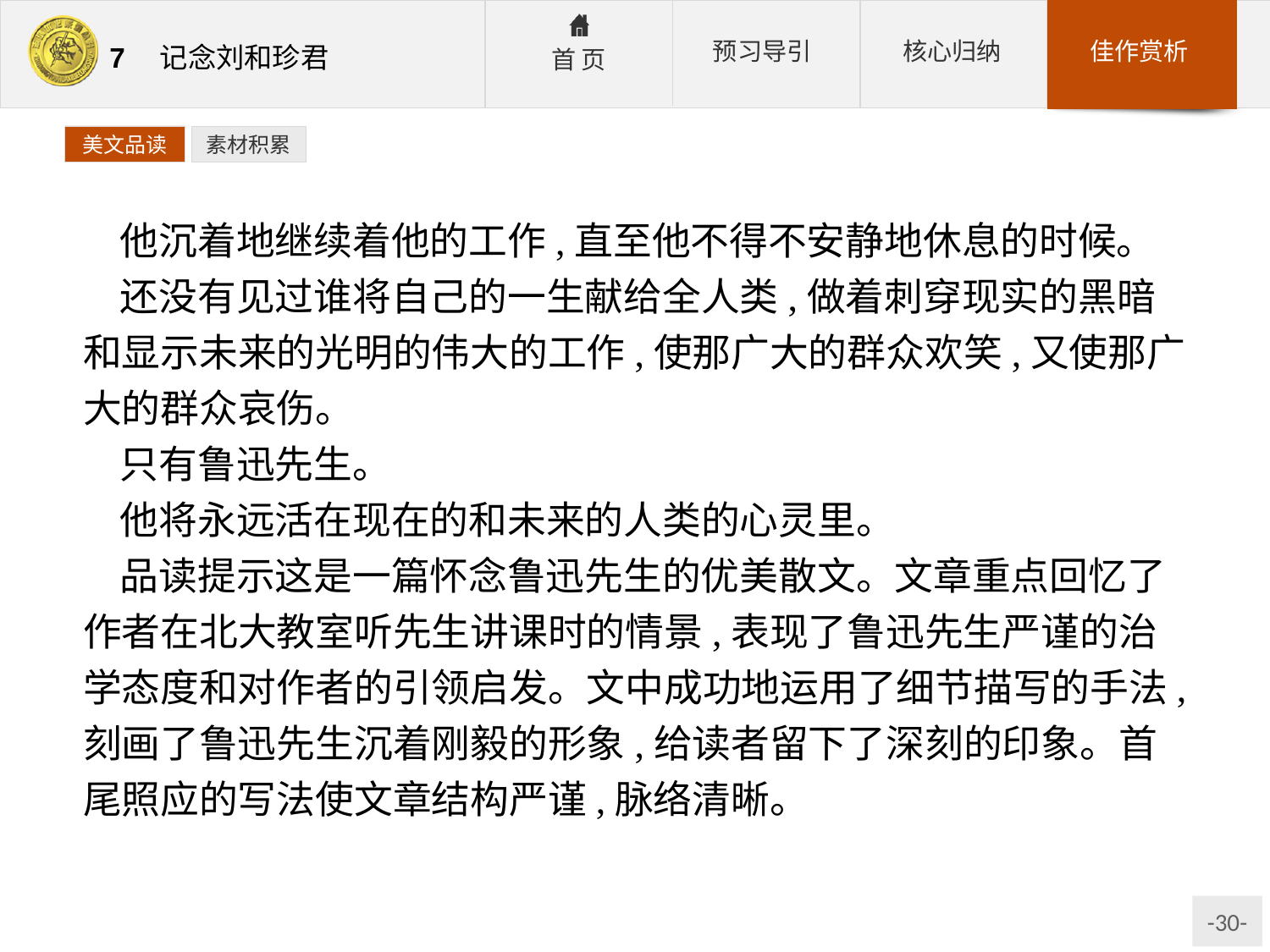

美文品读
素材积累
他沉着地继续着他的工作,直至他不得不安静地休息的时候。
还没有见过谁将自己的一生献给全人类,做着刺穿现实的黑暗和显示未来的光明的伟大的工作,使那广大的群众欢笑,又使那广大的群众哀伤。
只有鲁迅先生。
他将永远活在现在的和未来的人类的心灵里。
品读提示这是一篇怀念鲁迅先生的优美散文。文章重点回忆了作者在北大教室听先生讲课时的情景,表现了鲁迅先生严谨的治学态度和对作者的引领启发。文中成功地运用了细节描写的手法,刻画了鲁迅先生沉着刚毅的形象,给读者留下了深刻的印象。首尾照应的写法使文章结构严谨,脉络清晰。